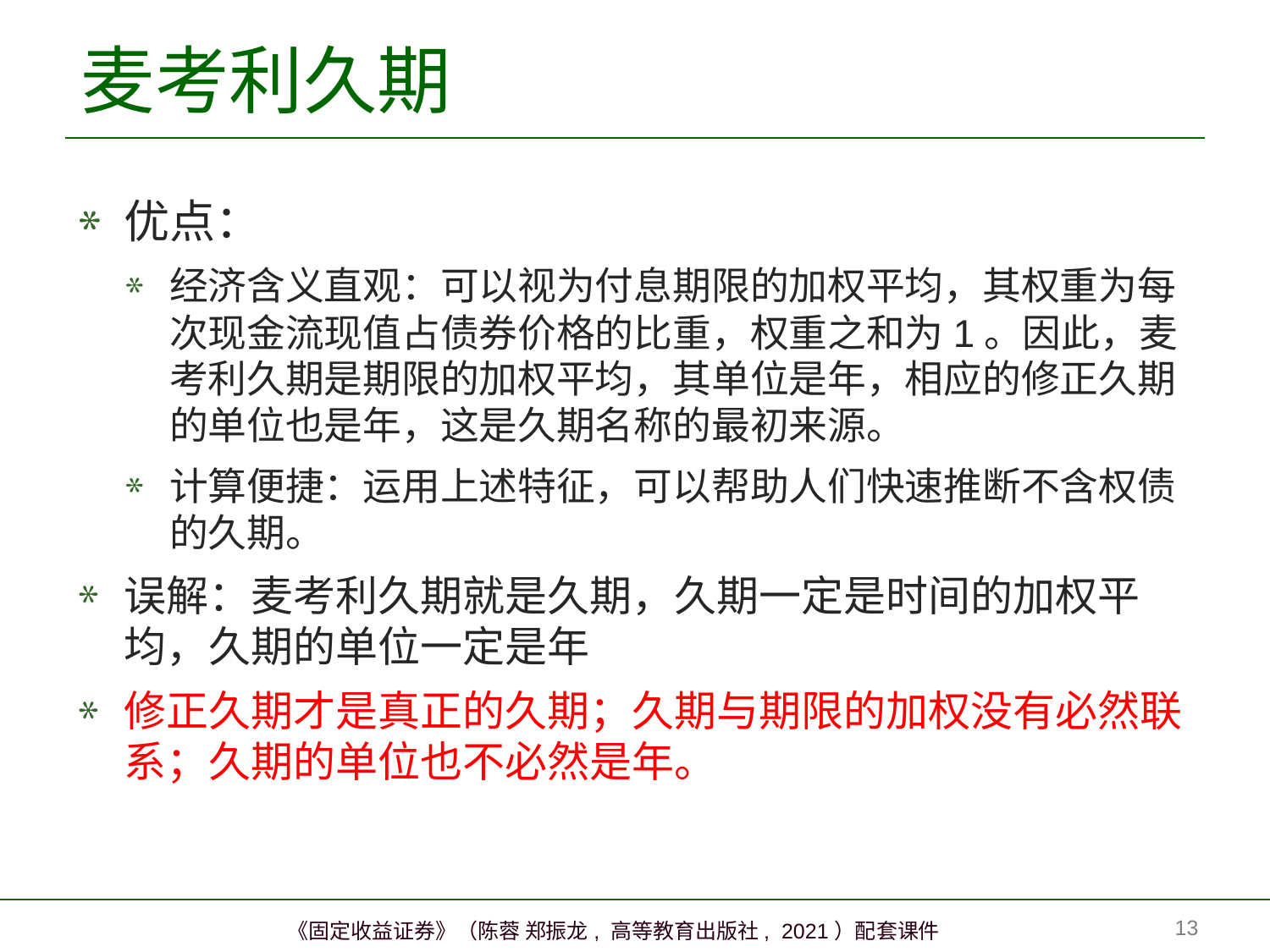

# 麦考利久期
优点：
经济含义直观：可以视为付息期限的加权平均，其权重为每次现金流现值占债券价格的比重，权重之和为1。因此，麦考利久期是期限的加权平均，其单位是年，相应的修正久期的单位也是年，这是久期名称的最初来源。
计算便捷：运用上述特征，可以帮助人们快速推断不含权债的久期。
误解：麦考利久期就是久期，久期一定是时间的加权平均，久期的单位一定是年
修正久期才是真正的久期；久期与期限的加权没有必然联系；久期的单位也不必然是年。
13